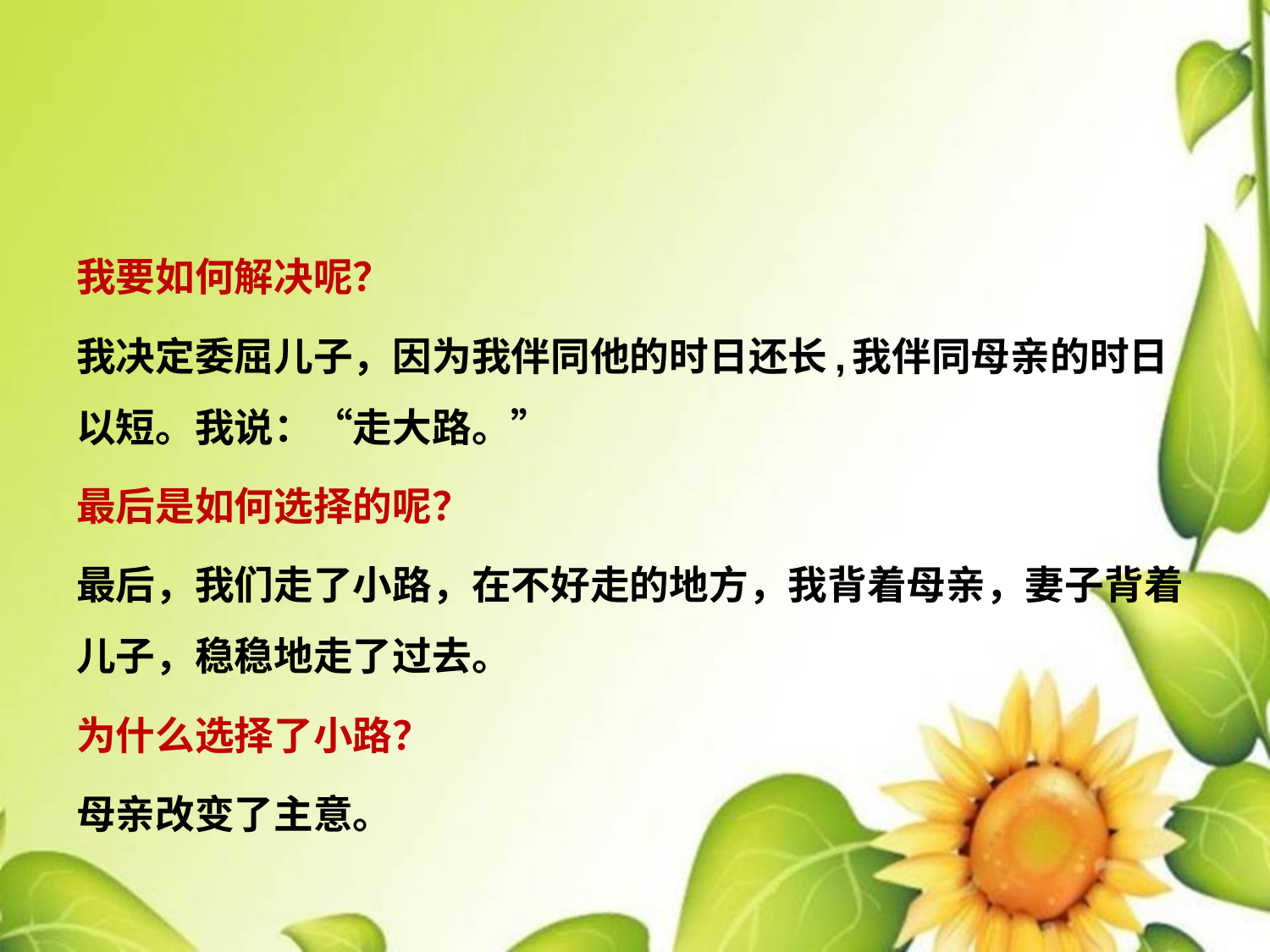

#
我要如何解决呢？
我决定委屈儿子，因为我伴同他的时日还长,我伴同母亲的时日以短。我说：“走大路。”
最后是如何选择的呢？
最后，我们走了小路，在不好走的地方，我背着母亲，妻子背着儿子，稳稳地走了过去。
为什么选择了小路？
母亲改变了主意。